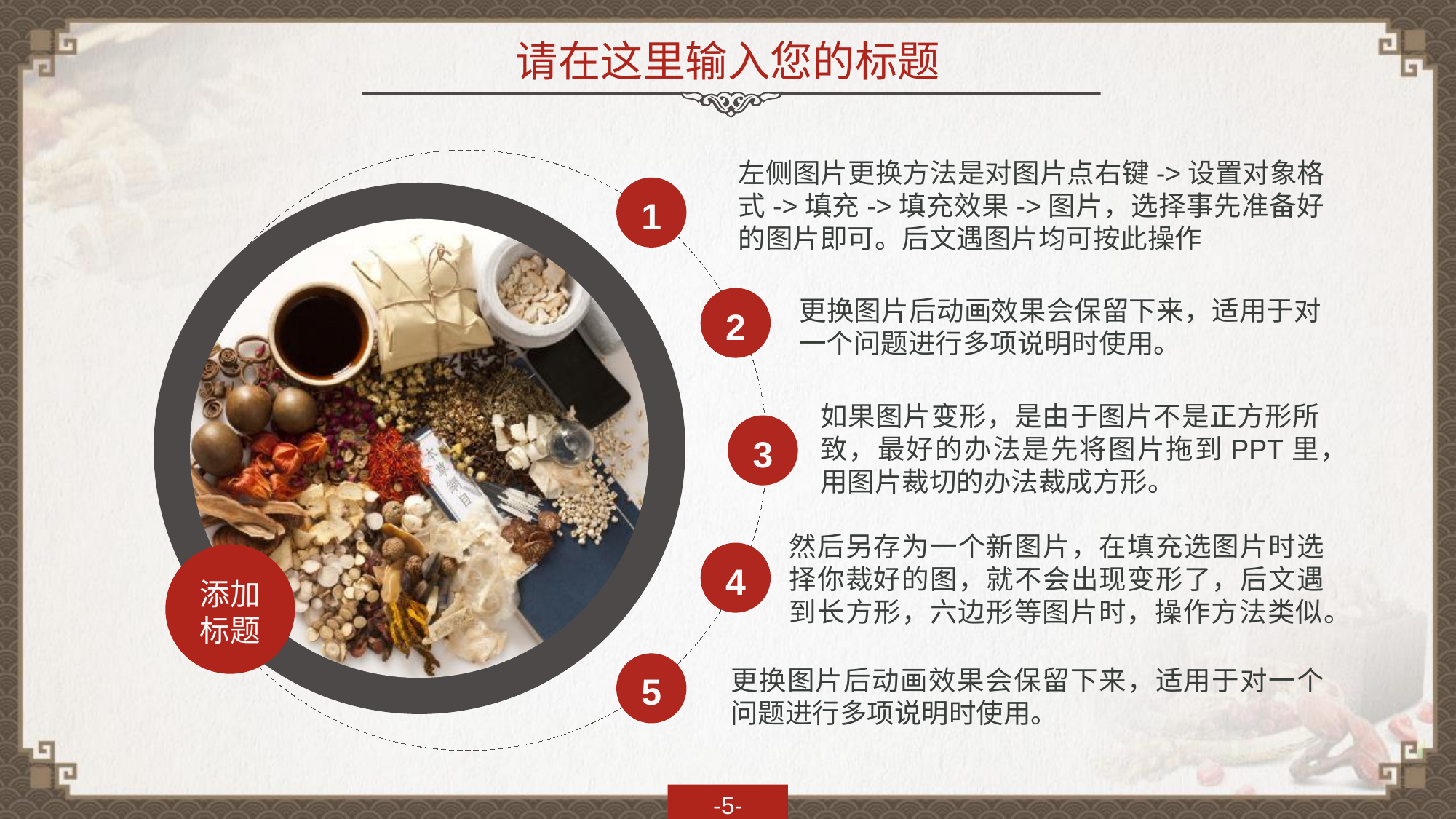

请在这里输入您的标题

左侧图片更换方法是对图片点右键->设置对象格式->填充->填充效果->图片，选择事先准备好的图片即可。后文遇图片均可按此操作
1

2
更换图片后动画效果会保留下来，适用于对一个问题进行多项说明时使用。
如果图片变形，是由于图片不是正方形所致，最好的办法是先将图片拖到PPT里，用图片裁切的办法裁成方形。
3
然后另存为一个新图片，在填充选图片时选择你裁好的图，就不会出现变形了，后文遇到长方形，六边形等图片时，操作方法类似。

4

添加
标题
5
更换图片后动画效果会保留下来，适用于对一个问题进行多项说明时使用。